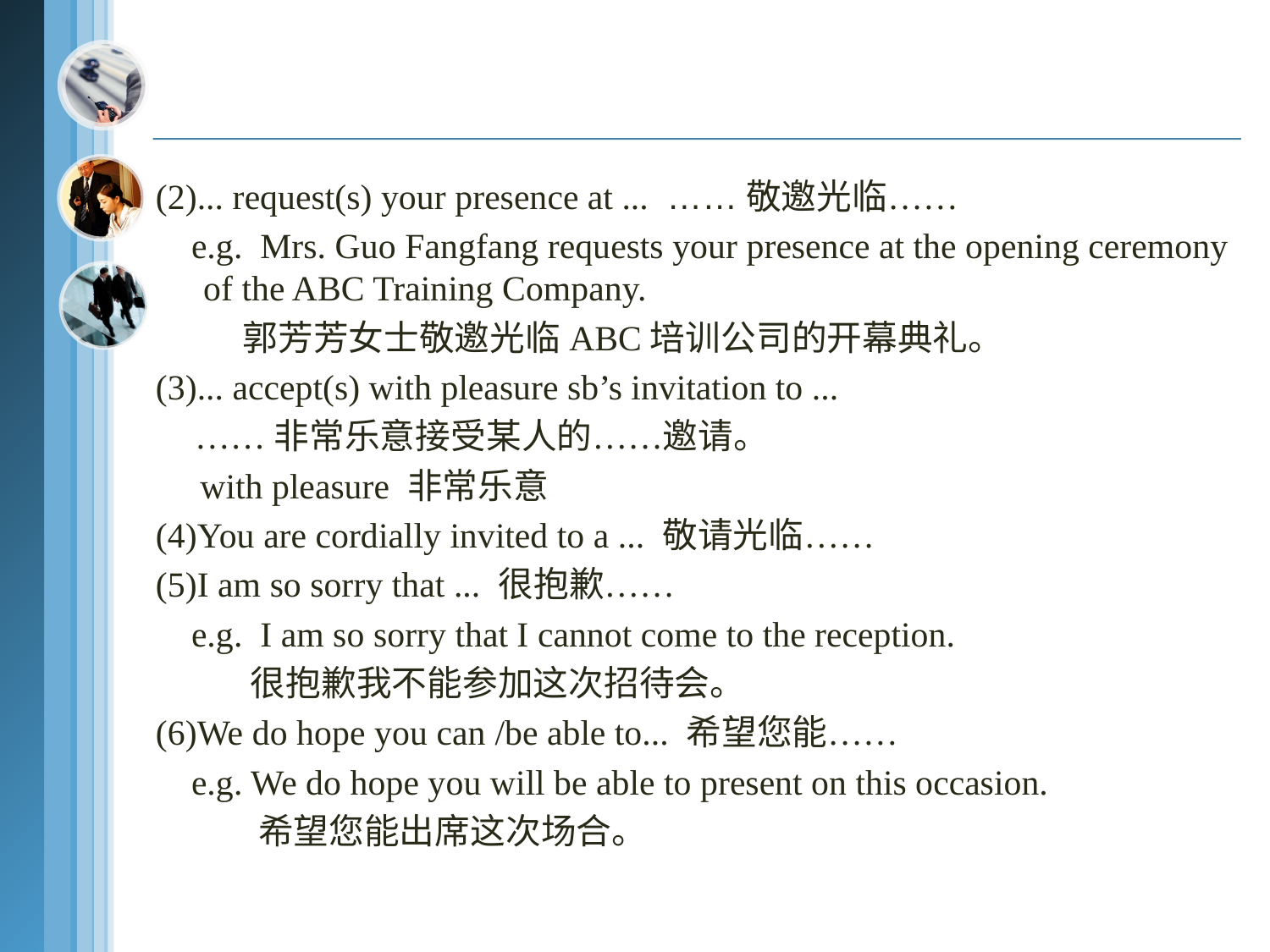

(2)... request(s) your presence at ...  ……敬邀光临……
    e.g.  Mrs. Guo Fangfang requests your presence at the opening ceremony of the ABC Training Company.
          郭芳芳女士敬邀光临ABC培训公司的开幕典礼。
(3)... accept(s) with pleasure sb’s invitation to ...
     ……非常乐意接受某人的……邀请。
     with pleasure 非常乐意
(4)You are cordially invited to a ... 敬请光临……
(5)I am so sorry that ... 很抱歉……
    e.g.  I am so sorry that I cannot come to the reception.
           很抱歉我不能参加这次招待会。
(6)We do hope you can /be able to... 希望您能……
    e.g. We do hope you will be able to present on this occasion.
            希望您能出席这次场合。